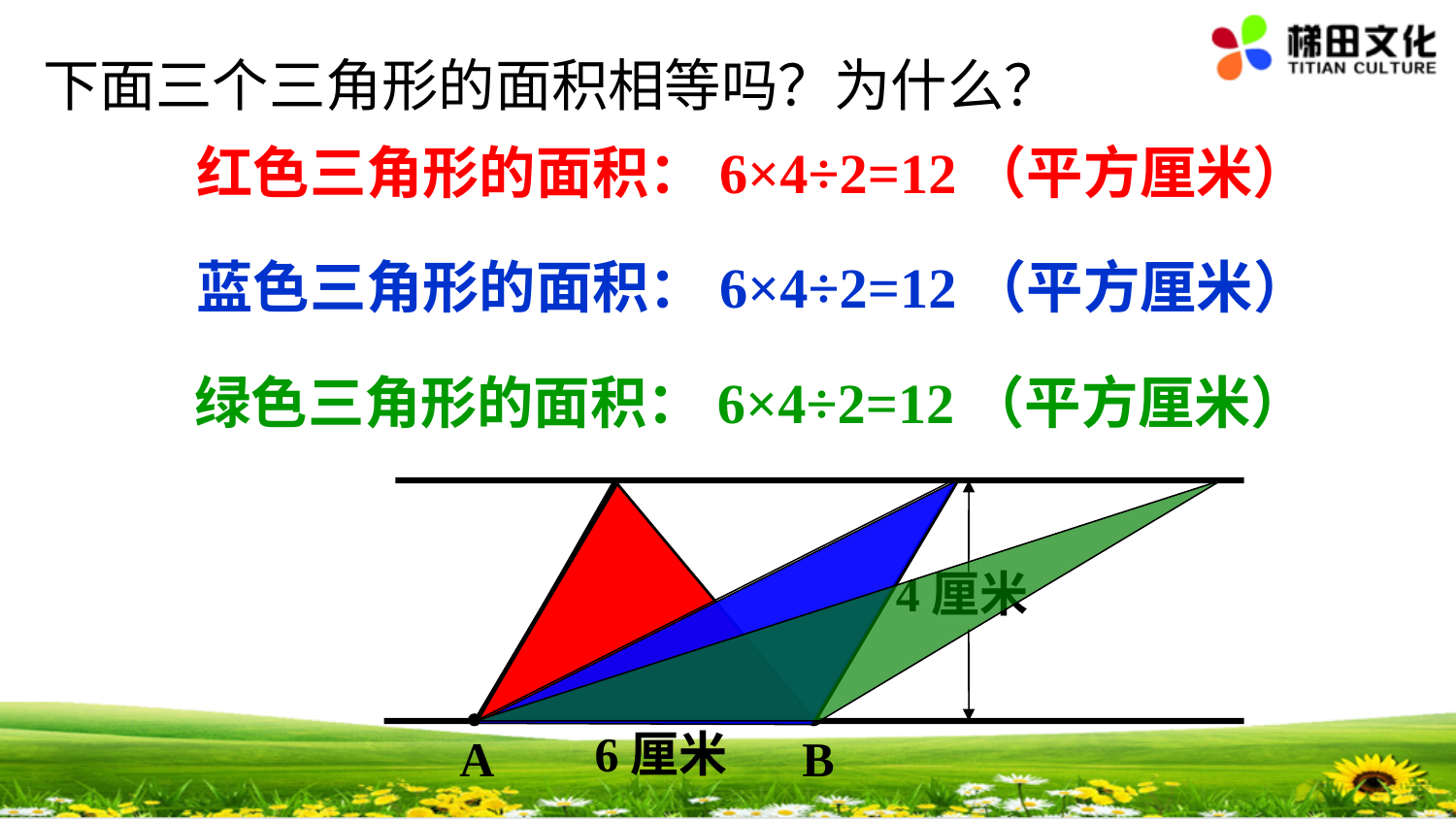

下面三个三角形的面积相等吗？为什么？
红色三角形的面积：6×4÷2=12（平方厘米）
蓝色三角形的面积：6×4÷2=12（平方厘米）
绿色三角形的面积：6×4÷2=12（平方厘米）

4厘米

A

B
6厘米